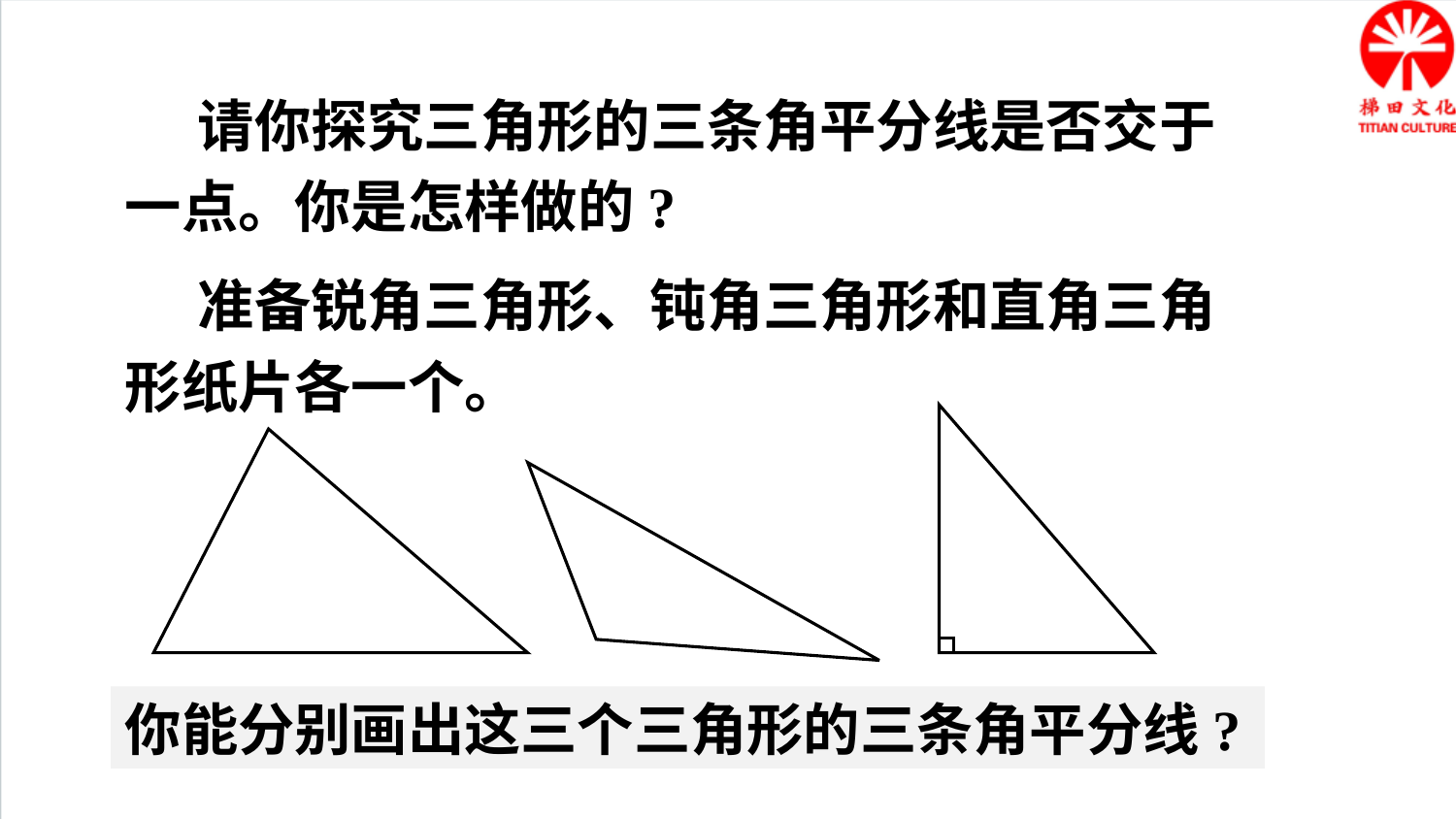

请你探究三角形的三条角平分线是否交于一点。你是怎样做的?
准备锐角三角形、钝角三角形和直角三角形纸片各一个。

你能分别画出这三个三角形的三条角平分线?